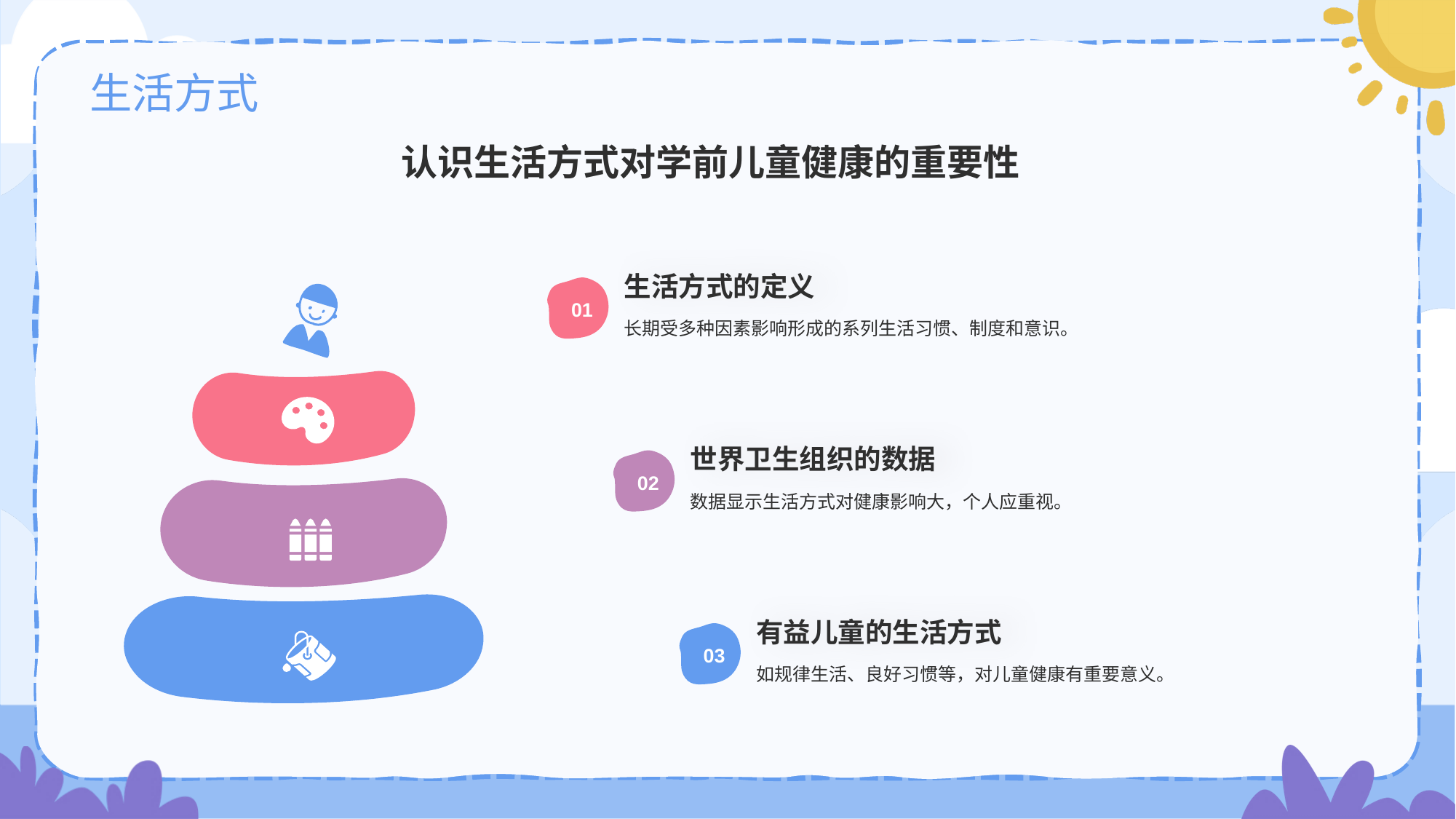

# 生活方式
认识生活方式对学前儿童健康的重要性
生活方式的定义
01
长期受多种因素影响形成的系列生活习惯、制度和意识。

世界卫生组织的数据
02
数据显示生活方式对健康影响大，个人应重视。

有益儿童的生活方式
03
如规律生活、良好习惯等，对儿童健康有重要意义。